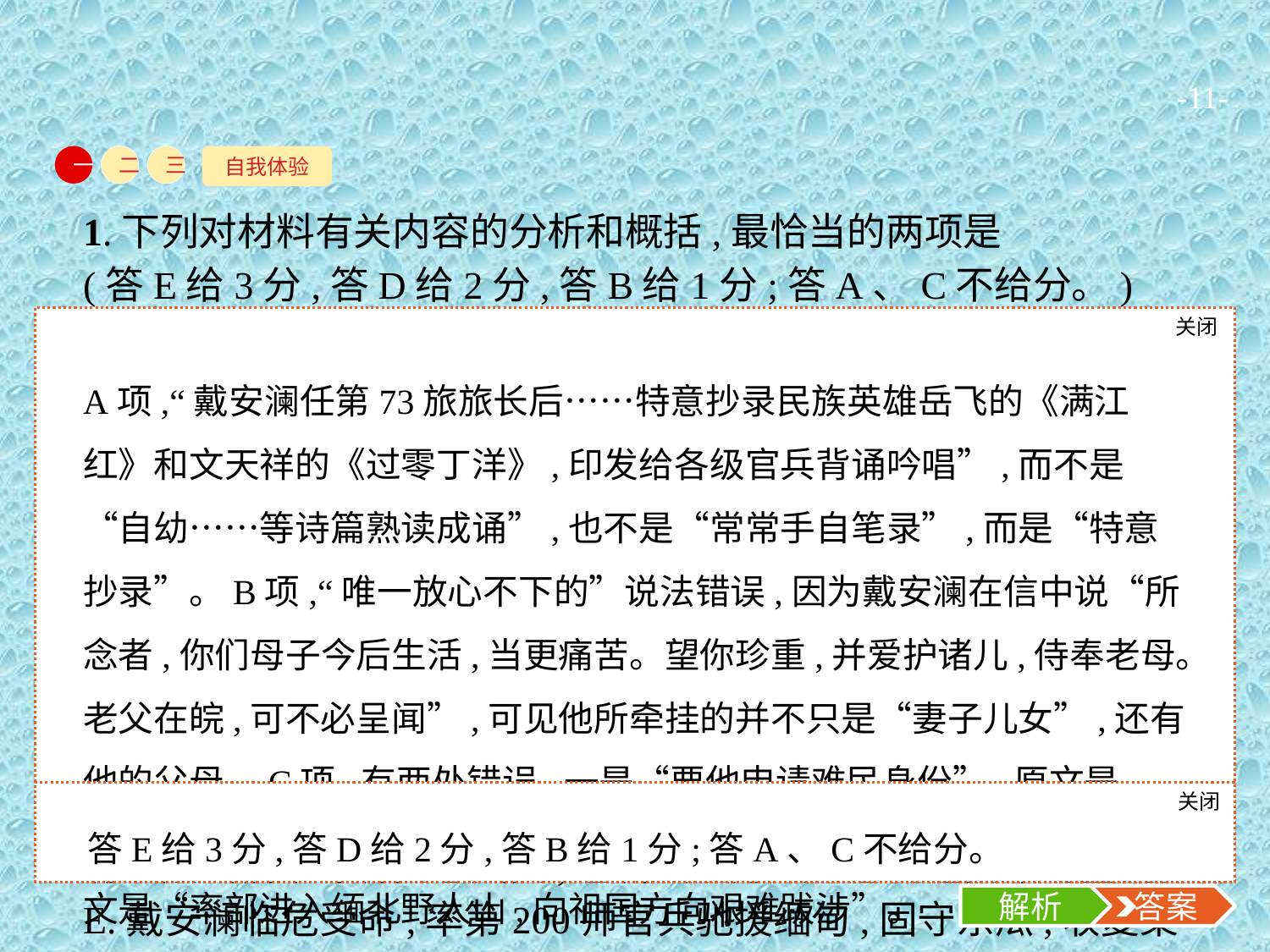

-11-
自我体验
一
二
三
1.下列对材料有关内容的分析和概括,最恰当的两项是
(答E给3分,答D给2分,答B给1分;答A、C不给分。)
A.戴安澜自幼对岳飞的《满江红》、文天祥的《过零丁洋》等诗篇熟读成诵,常常手自笔录并吟唱,以此激发自己和官兵的爱国热忱。
B.在给夫人王荷馨的家书中,戴安澜表明了为国战死的决心,认为这是军人的极大光荣,唯一放心不下的,就是妻子儿女日后的生活。
C.面对形势急转直下、腹背受敌的困境,戴安澜坚决不同意要他申请难民身份以便英国军队收容的提议,奋而率部突围,与日寇死战。
D.戴安澜从缅甸“马革裹尸还”的情景,感动了沿途无数民众,有人献出楠木寿材抚慰英灵,也曾出现万人空巷跪迎灵车的盛况。
E.戴安澜临危受命,率第200师官兵驰援缅甸,固守东瓜,收复棠吉,以浴血沙场、为国捐躯的壮举,谱写了抗日救国的新《采薇》。

关闭
解析

A项,“戴安澜任第73旅旅长后……特意抄录民族英雄岳飞的《满江红》和文天祥的《过零丁洋》,印发给各级官兵背诵吟唱”,而不是“自幼……等诗篇熟读成诵”,也不是“常常手自笔录”,而是“特意抄录”。B项,“唯一放心不下的”说法错误,因为戴安澜在信中说“所念者,你们母子今后生活,当更痛苦。望你珍重,并爱护诸儿,侍奉老母。老父在皖,可不必呈闻”,可见他所牵挂的并不只是“妻子儿女”,还有他的父母。C项,有两处错误,一是“要他申请难民身份”,原文是“要求远征军申请难民身份”;二是“奋而率部突围,与日寇死战”,原文是“率部进入缅北野人山,向祖国方向艰难跋涉”。
关闭

解析
  答案

答E给3分,答D给2分,答B给1分;答A、C不给分。
解析
  答案